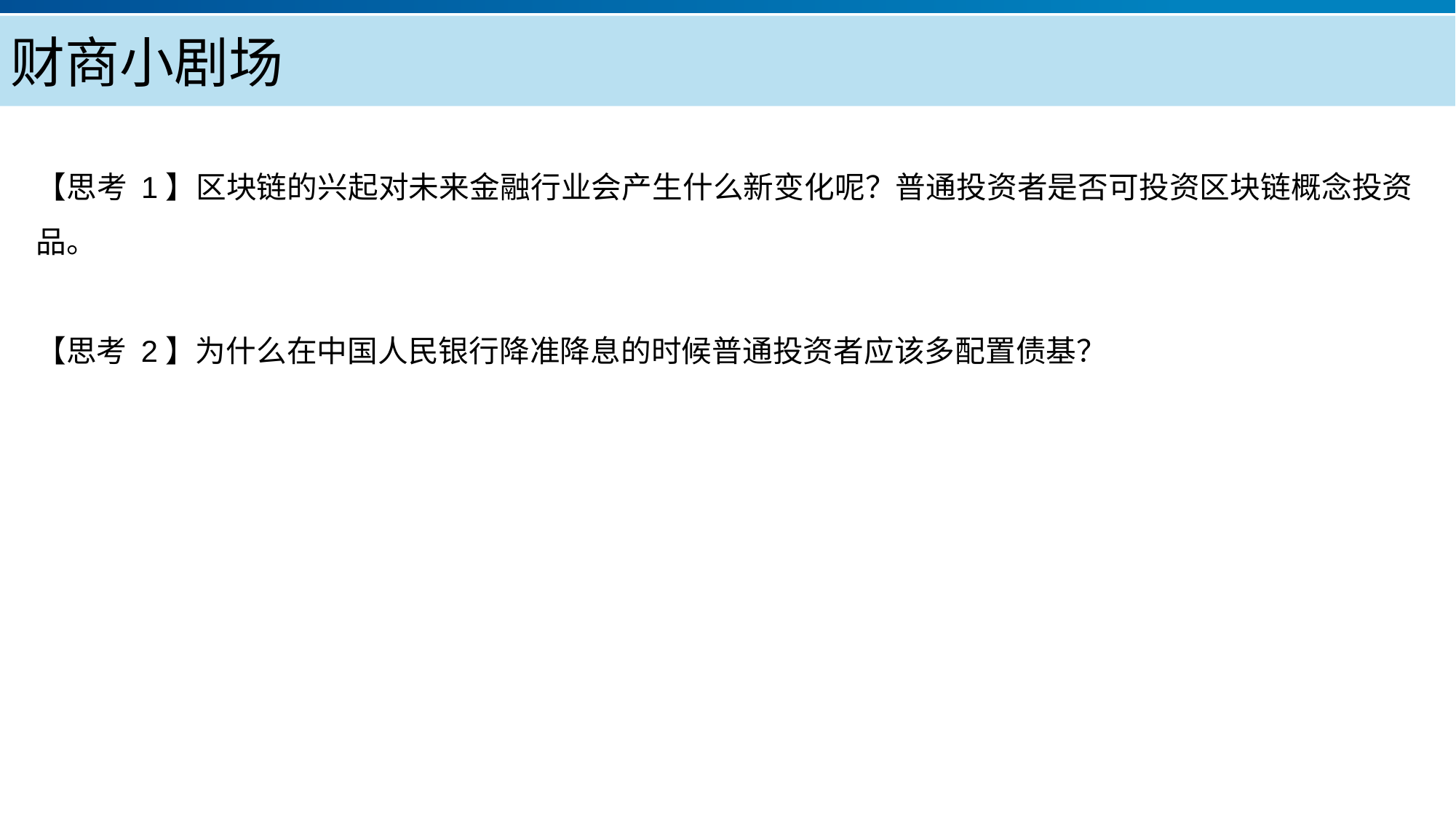

财商小剧场
【思考 1】区块链的兴起对未来金融行业会产生什么新变化呢？普通投资者是否可投资区块链概念投资品。

【思考 2】为什么在中国人民银行降准降息的时候普通投资者应该多配置债基？
产品服务
公司优势
公司简介
产品系列
品牌优势
企业愿景
主打产品
团队组织
核心竞争力
人才优势
联系方式
历程荣誉
售后支持
商业模式
期待合作